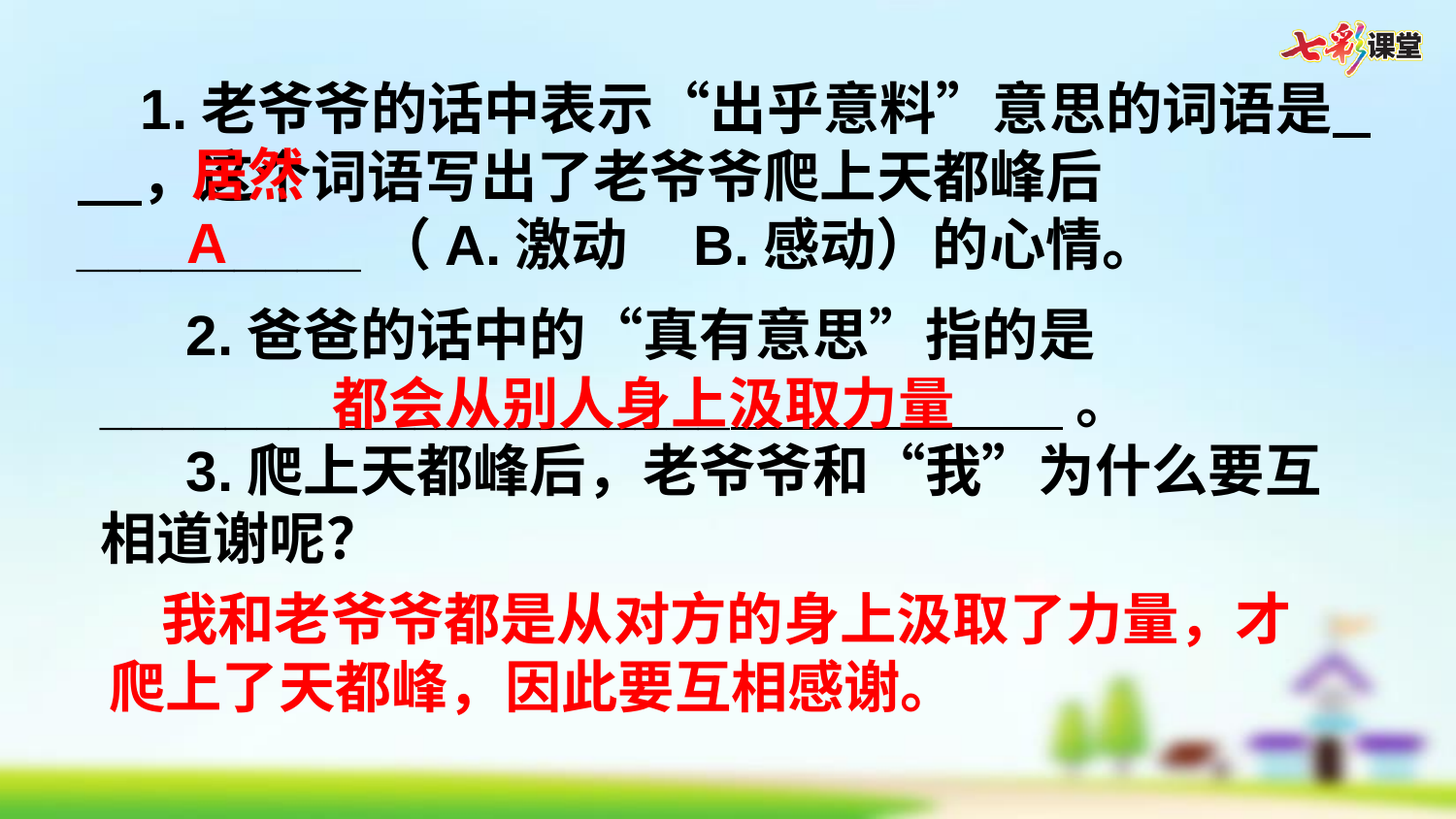

1.老爷爷的话中表示“出乎意料”意思的词语是         ，这个词语写出了老爷爷爬上天都峰后_________（A.激动    B.感动）的心情。
居然
A
2.爸爸的话中的“真有意思”指的是____________________                     。
3.爬上天都峰后，老爷爷和“我”为什么要互相道谢呢？
都会从别人身上汲取力量
   我和老爷爷都是从对方的身上汲取了力量，才爬上了天都峰，因此要互相感谢。